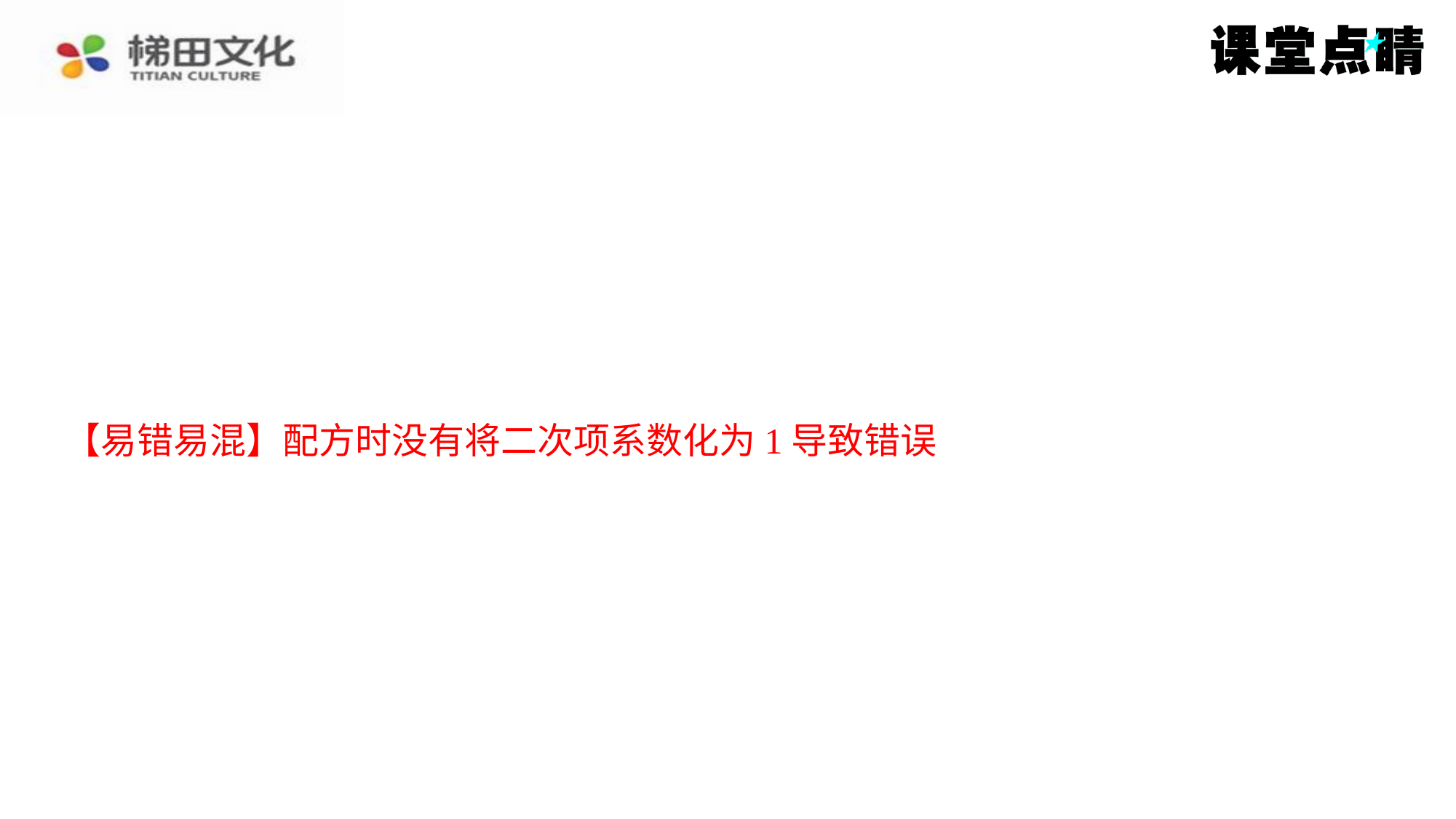

【易错易混】配方时没有将二次项系数化为1导致错误
【易错易混】配方时没有将二次项系数化为1导致错误